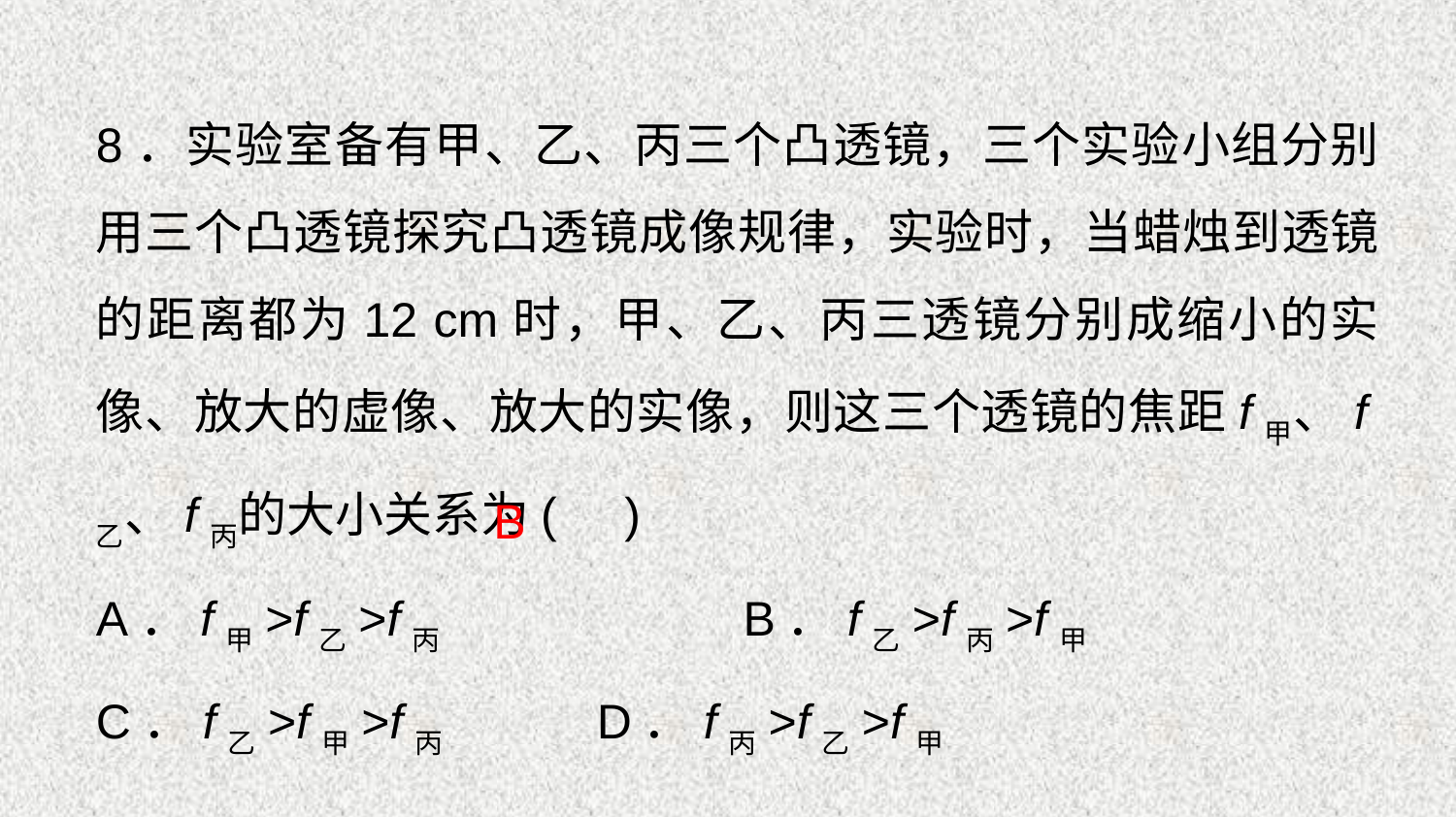

8．实验室备有甲、乙、丙三个凸透镜，三个实验小组分别用三个凸透镜探究凸透镜成像规律，实验时，当蜡烛到透镜的距离都为12 cm时，甲、乙、丙三透镜分别成缩小的实像、放大的虚像、放大的实像，则这三个透镜的焦距f甲、f乙、f丙的大小关系为(     )
A．f甲>f乙>f丙　　　　　　B．f乙>f丙>f甲
C．f乙>f甲>f丙             D．f丙>f乙>f甲
B